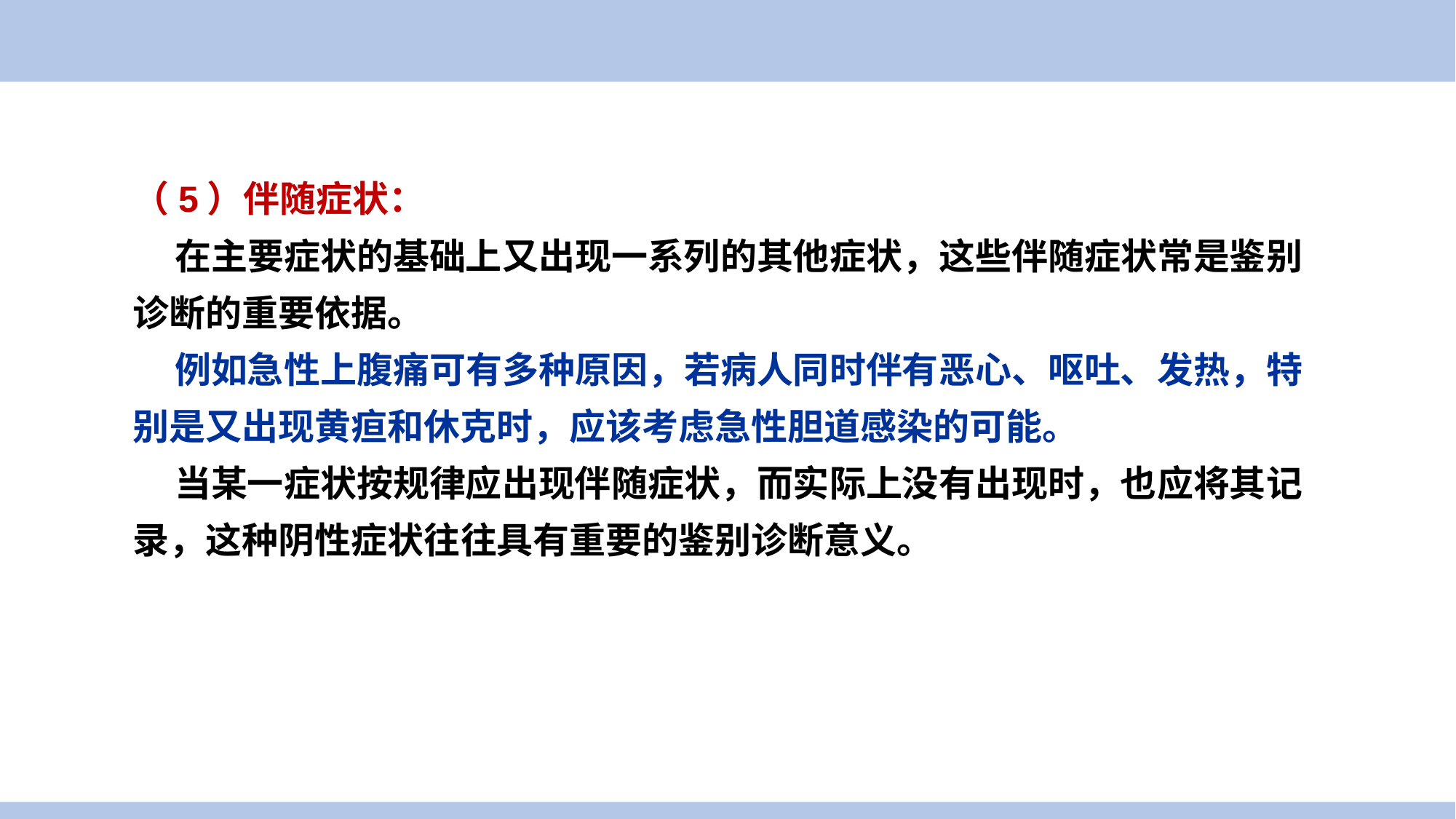

案例导入
（5）伴随症状：
    在主要症状的基础上又出现一系列的其他症状，这些伴随症状常是鉴别诊断的重要依据。
    例如急性上腹痛可有多种原因，若病人同时伴有恶心、呕吐、发热，特别是又出现黄疸和休克时，应该考虑急性胆道感染的可能。
    当某一症状按规律应出现伴随症状，而实际上没有出现时，也应将其记录，这种阴性症状往往具有重要的鉴别诊断意义。